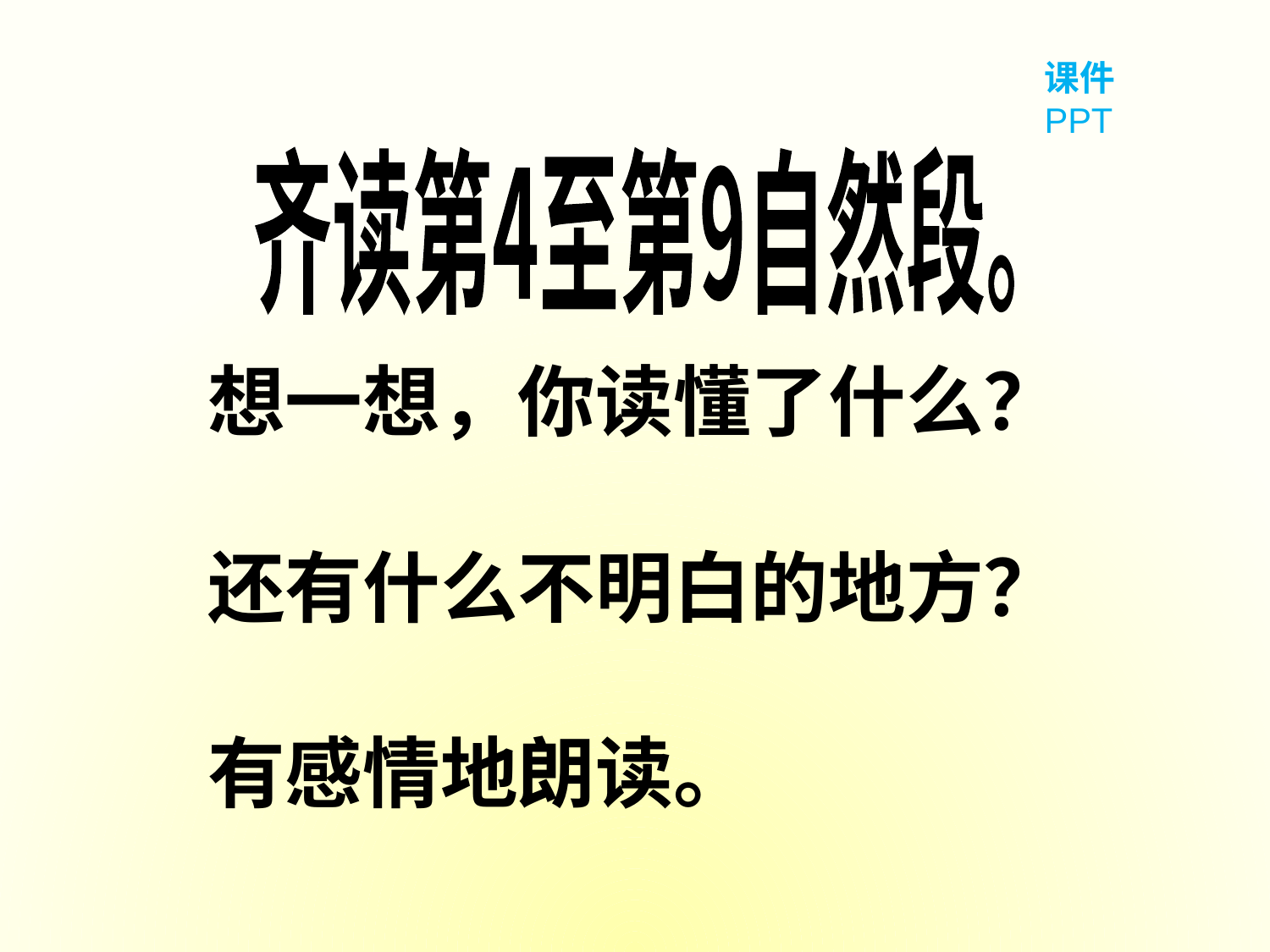

课件PPT
齐读第4至第9自然段。
想一想，你读懂了什么？

还有什么不明白的地方？

有感情地朗读。